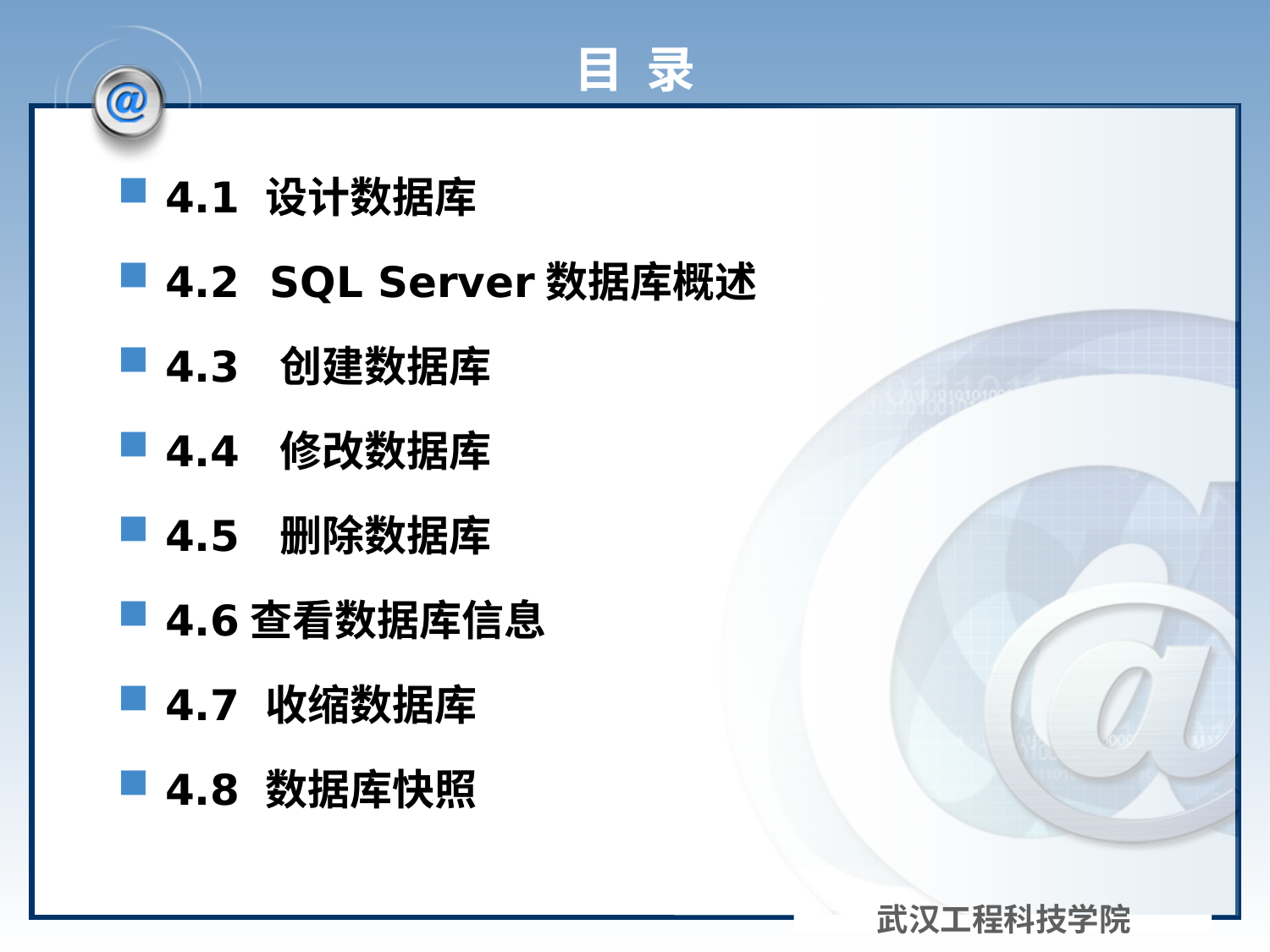

# 目  录
4.1 设计数据库
4.2  SQL Server数据库概述
4.3  创建数据库
4.4  修改数据库
4.5  删除数据库
4.6查看数据库信息
4.7 收缩数据库
4.8 数据库快照

武汉工程科技学院